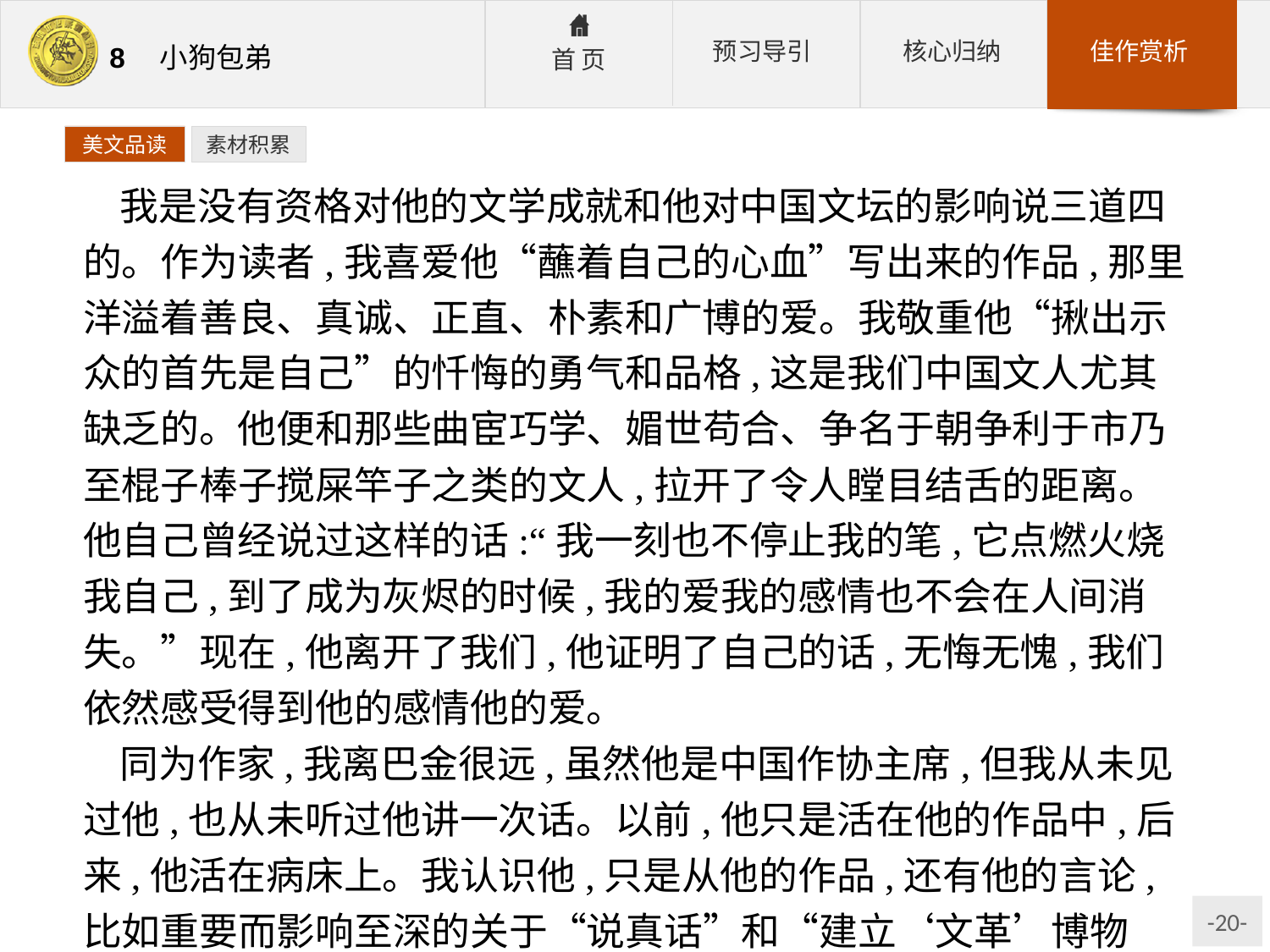

美文品读
素材积累
我是没有资格对他的文学成就和他对中国文坛的影响说三道四的。作为读者,我喜爱他“蘸着自己的心血”写出来的作品,那里洋溢着善良、真诚、正直、朴素和广博的爱。我敬重他“揪出示众的首先是自己”的忏悔的勇气和品格,这是我们中国文人尤其缺乏的。他便和那些曲宦巧学、媚世苟合、争名于朝争利于市乃至棍子棒子搅屎竿子之类的文人,拉开了令人瞠目结舌的距离。他自己曾经说过这样的话:“我一刻也不停止我的笔,它点燃火烧我自己,到了成为灰烬的时候,我的爱我的感情也不会在人间消失。”现在,他离开了我们,他证明了自己的话,无悔无愧,我们依然感受得到他的感情他的爱。
同为作家,我离巴金很远,虽然他是中国作协主席,但我从未见过他,也从未听过他讲一次话。以前,他只是活在他的作品中,后来,他活在病床上。我认识他,只是从他的作品,还有他的言论,比如重要而影响至深的关于“说真话”和“建立‘文革’博物馆”的言论中。